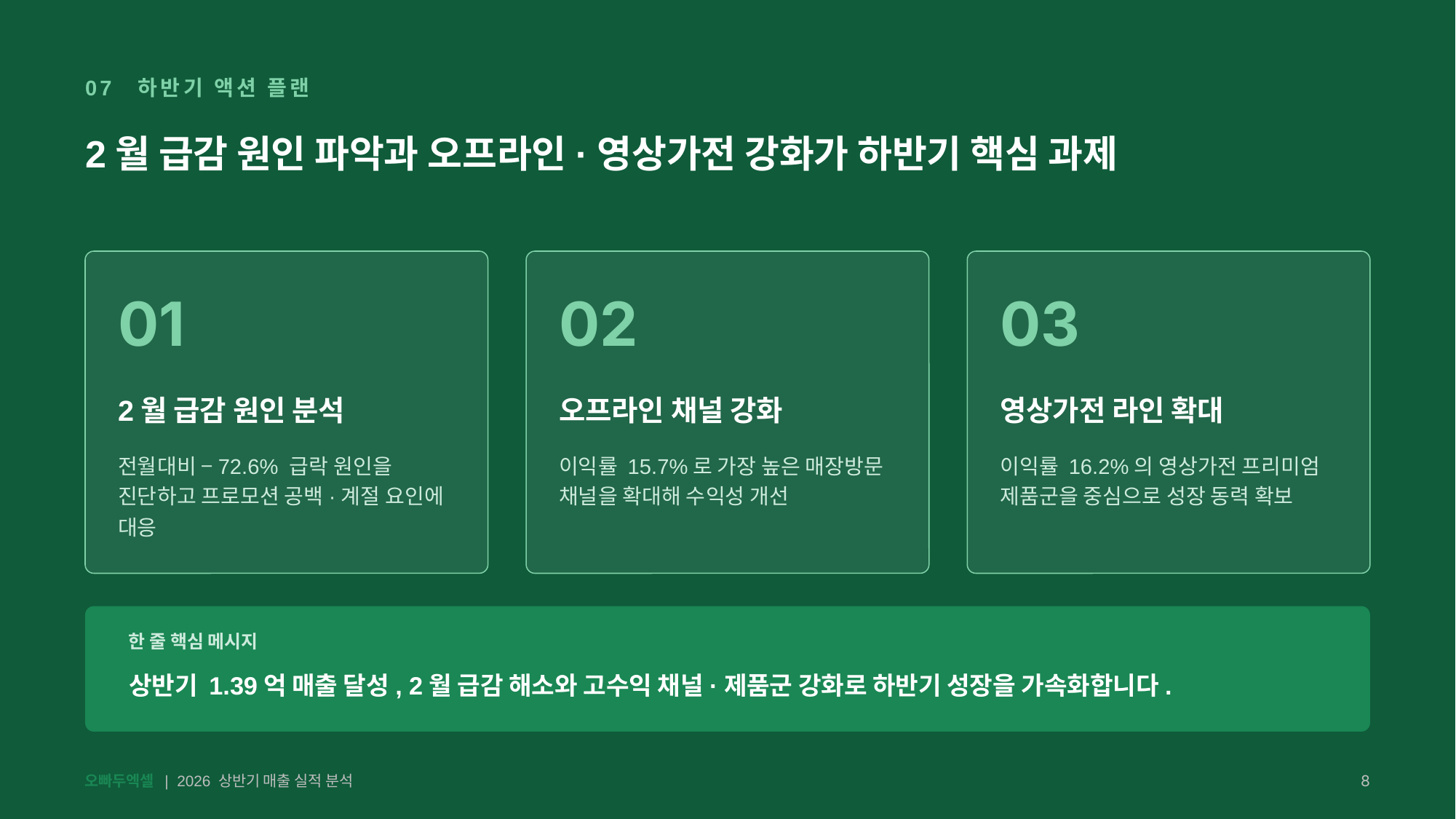

07  하반기 액션 플랜
2월 급감 원인 파악과 오프라인·영상가전 강화가 하반기 핵심 과제

01
02
03
2월 급감 원인 분석
오프라인 채널 강화
영상가전 라인 확대
전월대비 −72.6% 급락 원인을 진단하고 프로모션 공백·계절 요인에 대응
이익률 15.7%로 가장 높은 매장방문 채널을 확대해 수익성 개선
이익률 16.2%의 영상가전 프리미엄 제품군을 중심으로 성장 동력 확보

한 줄 핵심 메시지
상반기 1.39억 매출 달성, 2월 급감 해소와 고수익 채널·제품군 강화로 하반기 성장을 가속화합니다.
오빠두엑셀  |  2026 상반기 매출 실적 분석
8